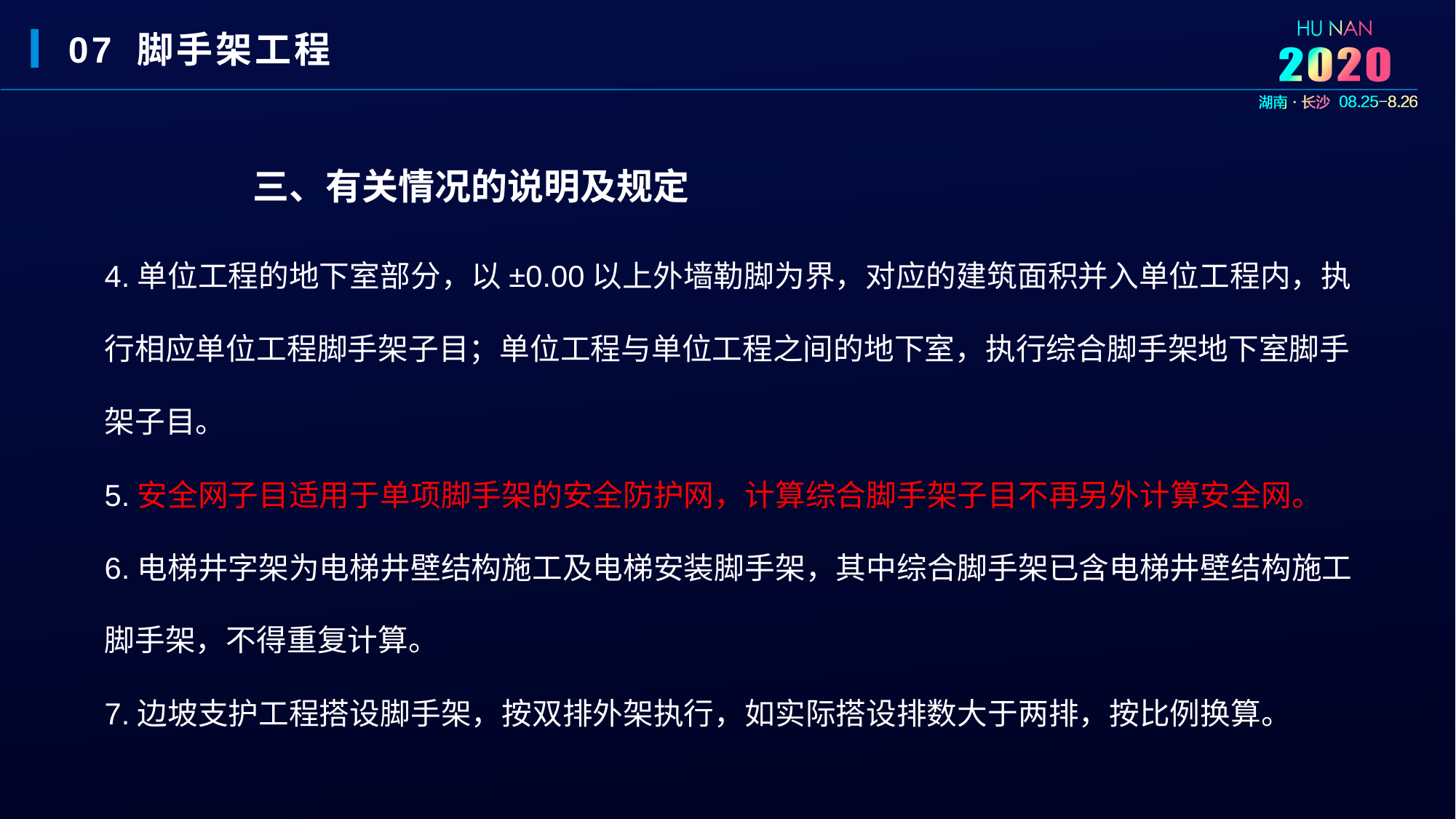

07 脚手架工程
三、有关情况的说明及规定
4.单位工程的地下室部分，以±0.00以上外墙勒脚为界，对应的建筑面积并入单位工程内，执行相应单位工程脚手架子目；单位工程与单位工程之间的地下室，执行综合脚手架地下室脚手架子目。
5.安全网子目适用于单项脚手架的安全防护网，计算综合脚手架子目不再另外计算安全网。
6.电梯井字架为电梯井壁结构施工及电梯安装脚手架，其中综合脚手架已含电梯井壁结构施工脚手架，不得重复计算。
7.边坡支护工程搭设脚手架，按双排外架执行，如实际搭设排数大于两排，按比例换算。